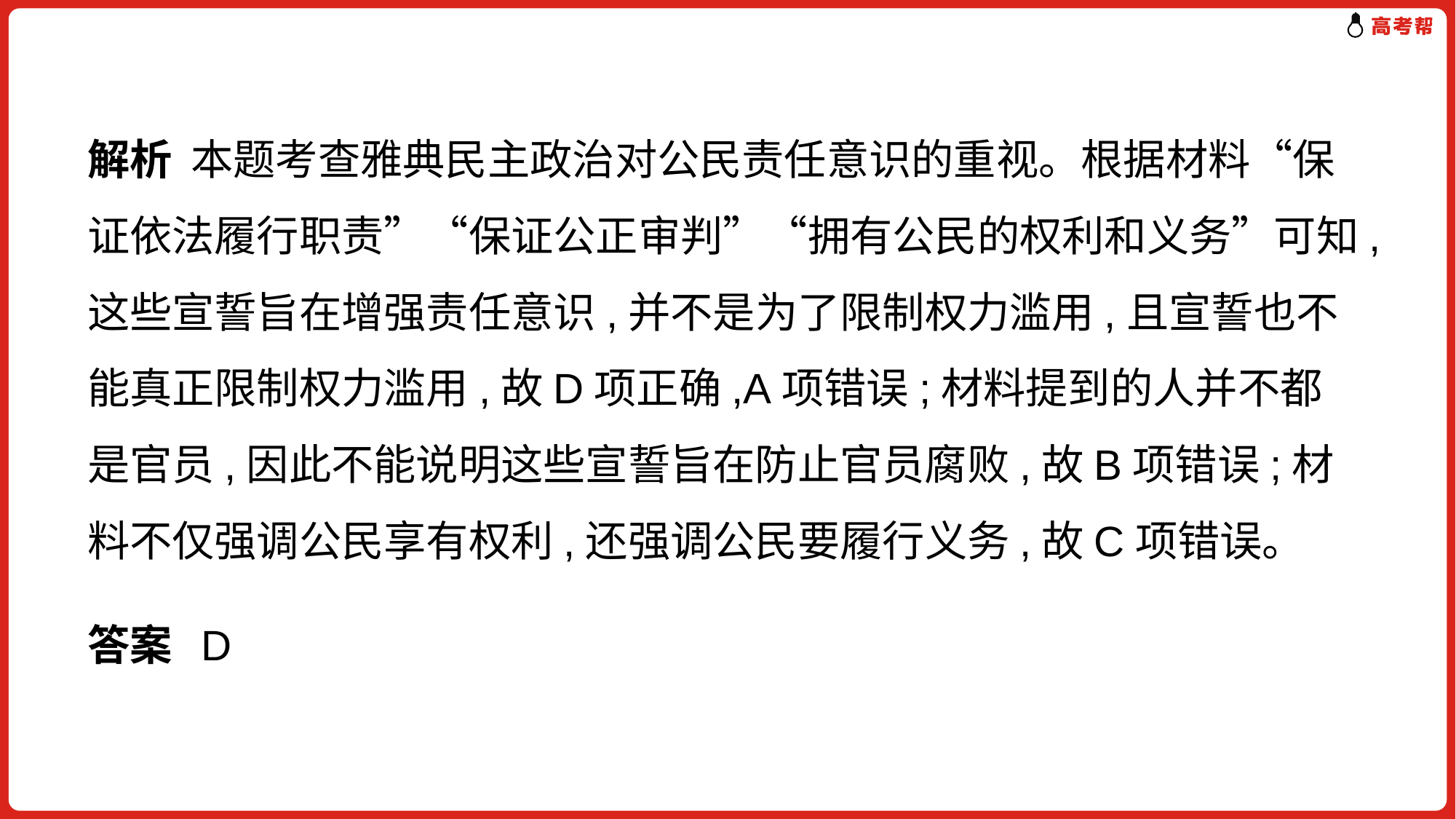

解析  本题考查雅典民主政治对公民责任意识的重视。根据材料“保证依法履行职责”“保证公正审判”“拥有公民的权利和义务”可知,这些宣誓旨在增强责任意识,并不是为了限制权力滥用,且宣誓也不能真正限制权力滥用,故D项正确,A项错误;材料提到的人并不都是官员,因此不能说明这些宣誓旨在防止官员腐败,故B项错误;材料不仅强调公民享有权利,还强调公民要履行义务,故C项错误。
答案  D